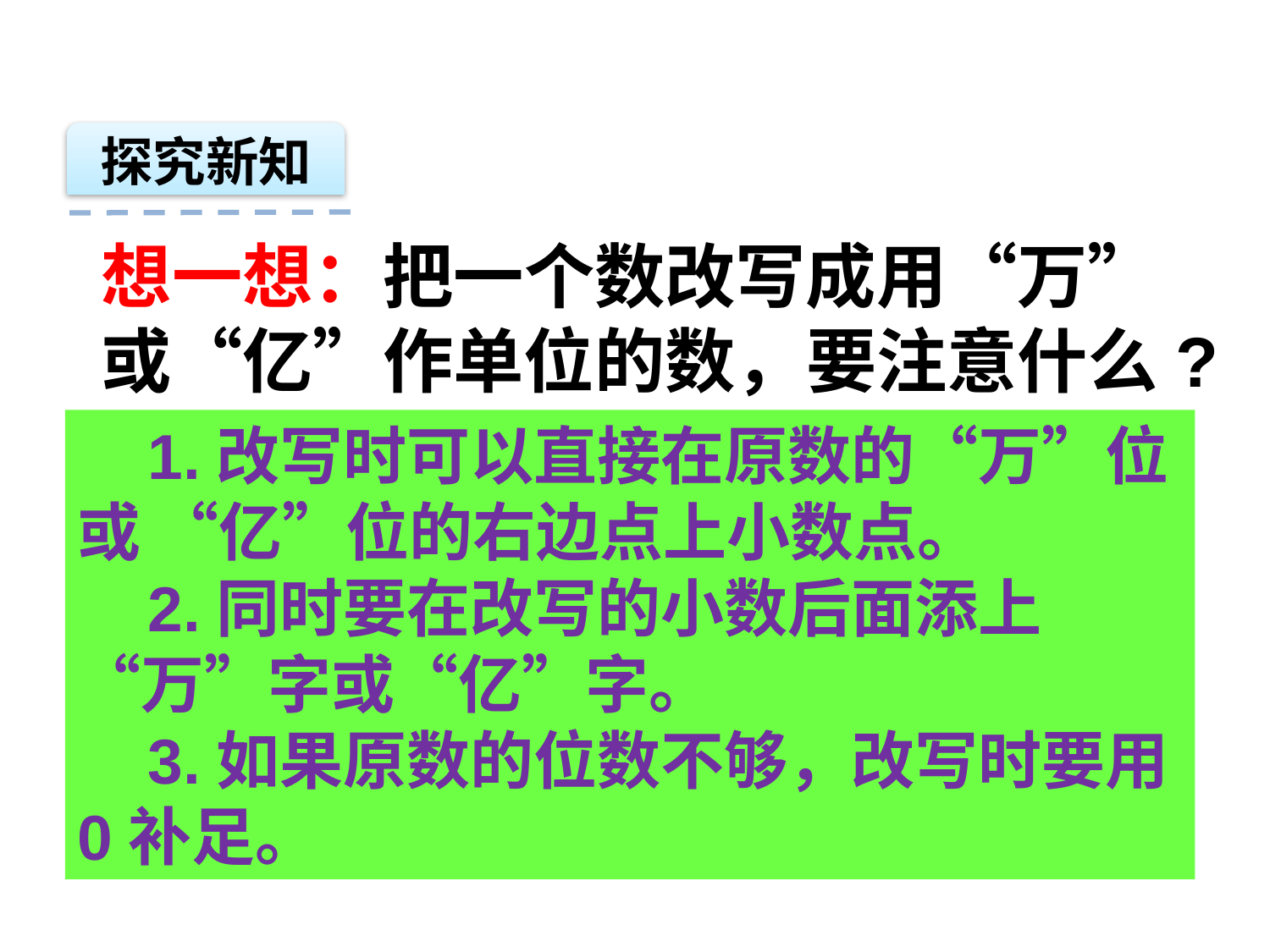

探究新知
想一想：把一个数改写成用“万”或“亿”作单位的数，要注意什么?
    1.改写时可以直接在原数的“万”位或 “亿”位的右边点上小数点。
    2.同时要在改写的小数后面添上“万”字或“亿”字。
    3.如果原数的位数不够，改写时要用0补足。